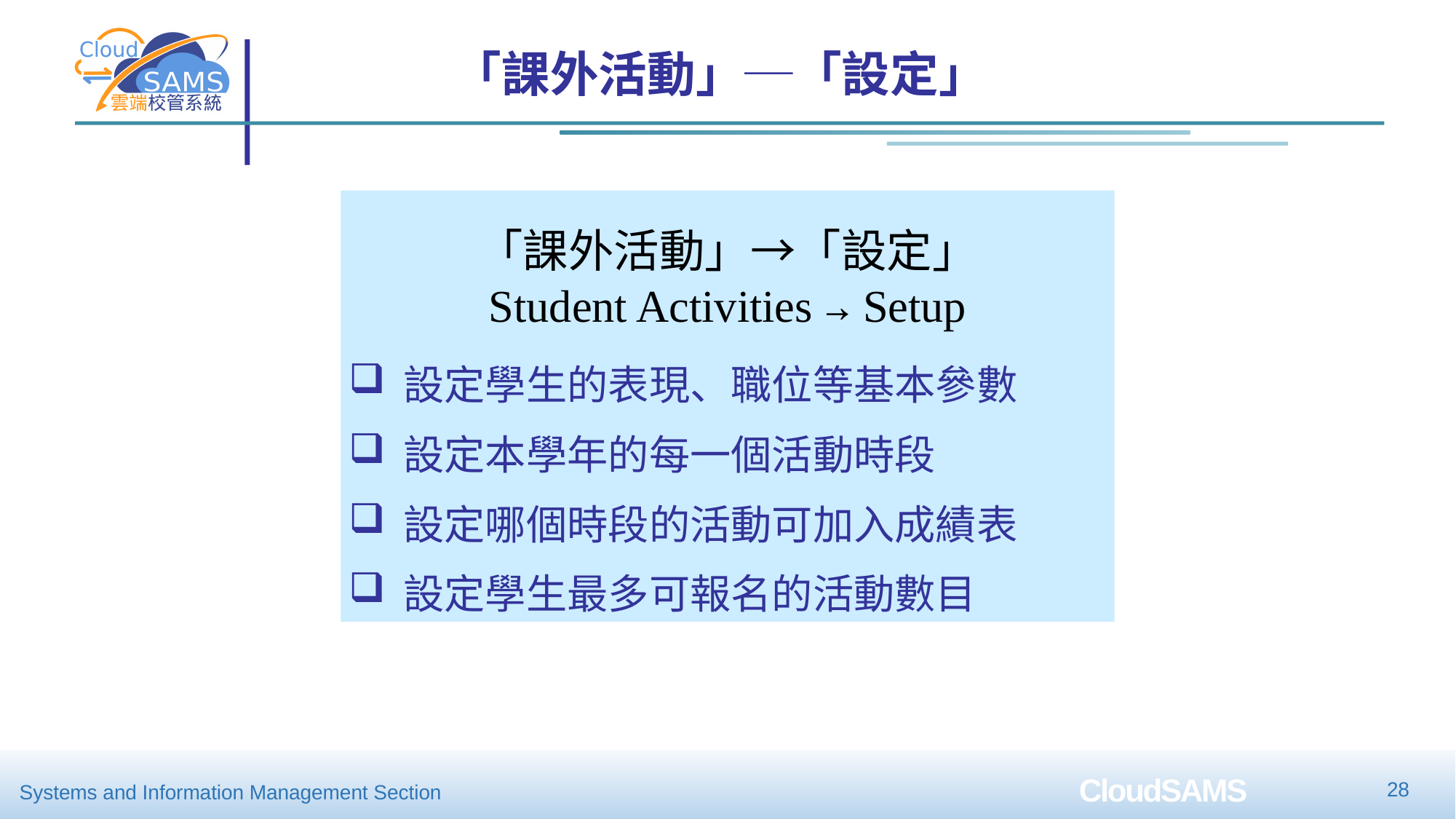

「課外活動」─「設定」
「課外活動」→「設定」
Student Activities → Setup
設定學生的表現、職位等基本參數
設定本學年的每一個活動時段
設定哪個時段的活動可加入成績表
設定學生最多可報名的活動數目
28